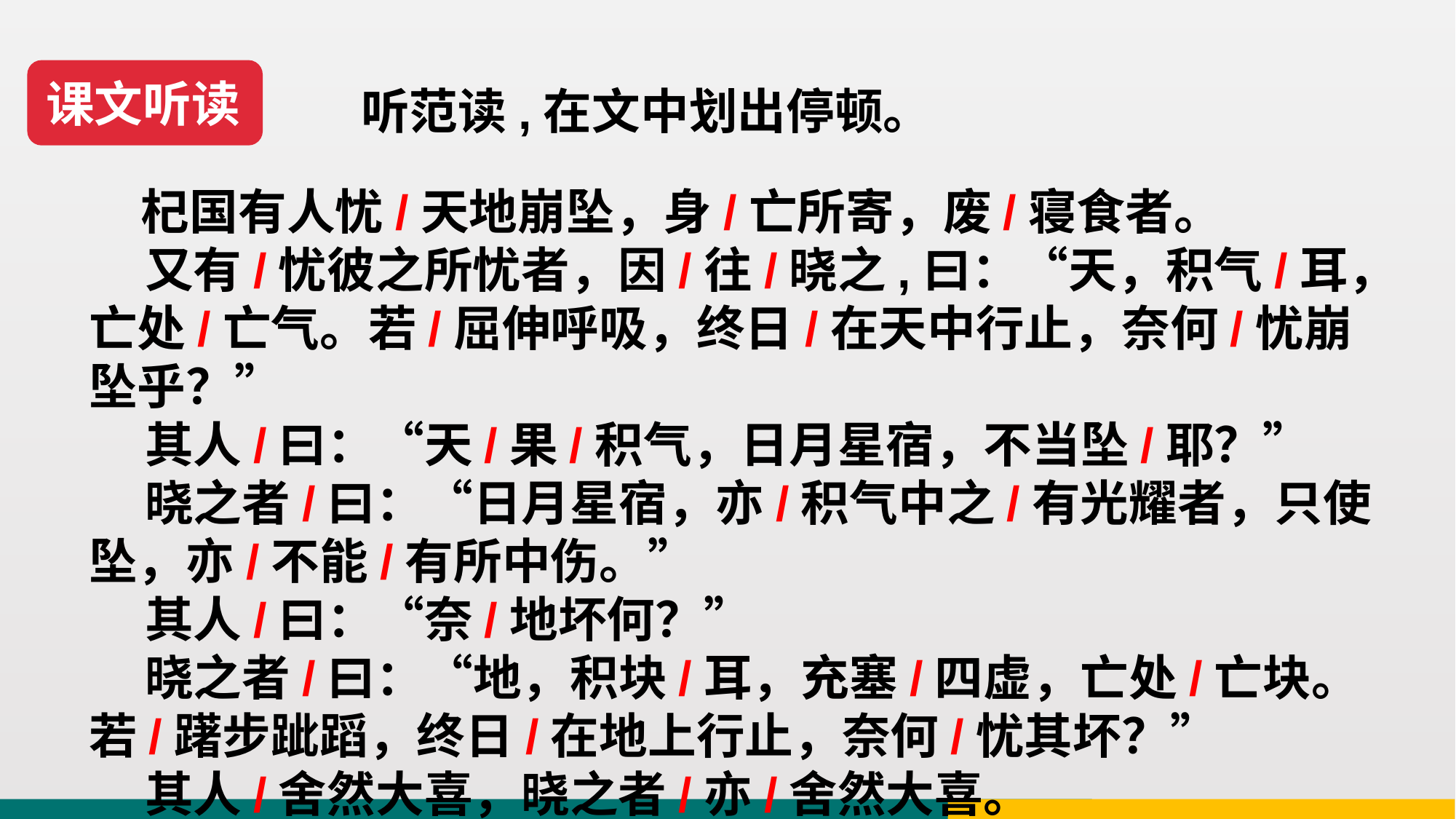

课文听读
听范读,在文中划出停顿。
    杞国有人忧/天地崩坠，身/亡所寄，废/寝食者。
    又有/忧彼之所忧者，因/往/晓之,曰：“天，积气/耳，亡处/亡气。若/屈伸呼吸，终日/在天中行止，奈何/忧崩坠乎？”
    其人/曰：“天/果/积气，日月星宿，不当坠/耶？”
    晓之者/曰：“日月星宿，亦/积气中之/有光耀者，只使坠，亦/不能/有所中伤。”
    其人/曰：“奈/地坏何？”
    晓之者/曰：“地，积块/耳，充塞/四虚，亡处/亡块。若/躇步跐蹈，终日/在地上行止，奈何/忧其坏？”
    其人/舍然大喜，晓之者/亦/舍然大喜。